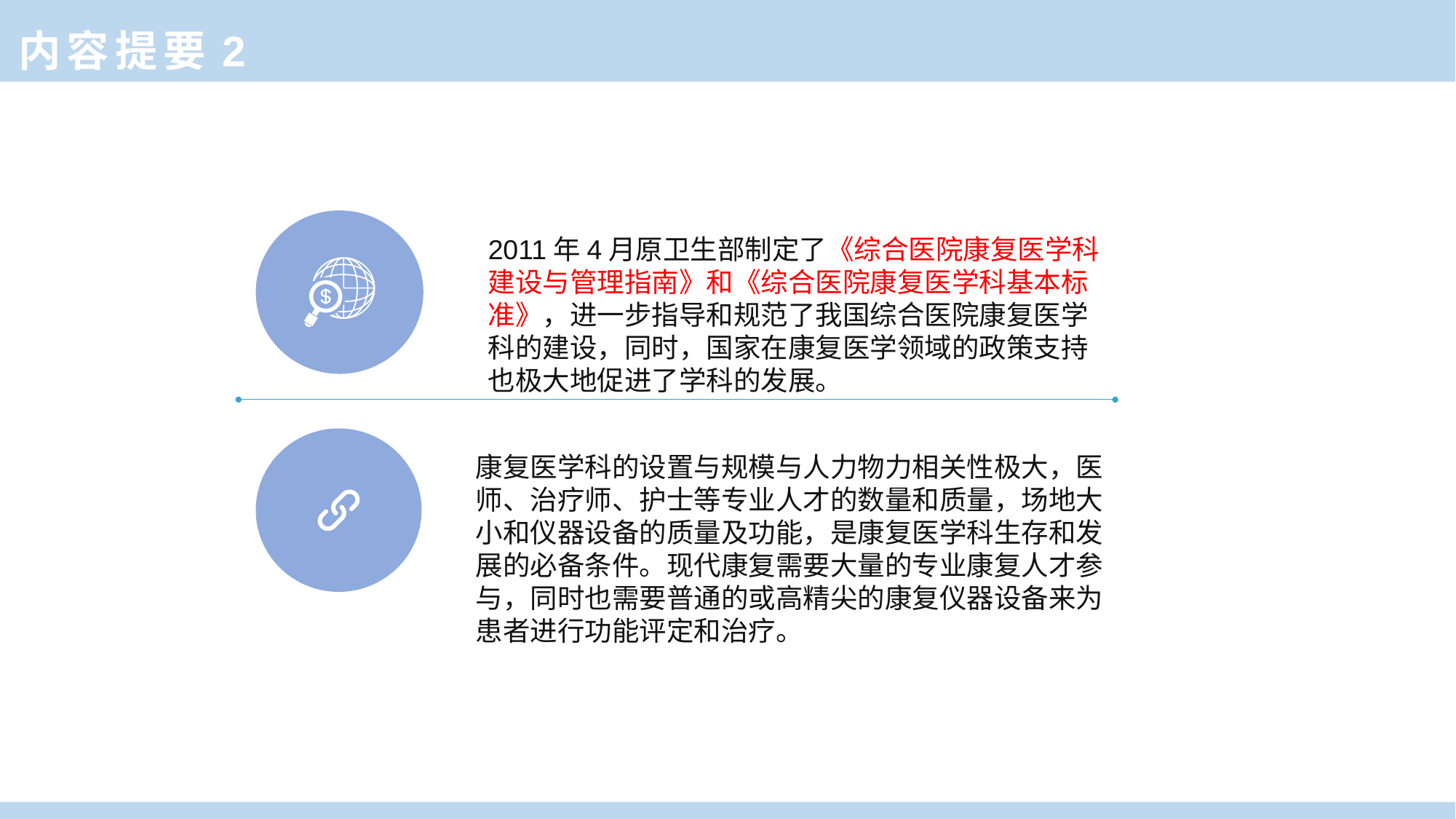

内容提要2

2011年4月原卫生部制定了《综合医院康复医学科建设与管理指南》和《综合医院康复医学科基本标准》，进一步指导和规范了我国综合医院康复医学科的建设，同时，国家在康复医学领域的政策支持也极大地促进了学科的发展。

康复医学科的设置与规模与人力物力相关性极大，医师、治疗师、护士等专业人才的数量和质量，场地大小和仪器设备的质量及功能，是康复医学科生存和发展的必备条件。现代康复需要大量的专业康复人才参与，同时也需要普通的或高精尖的康复仪器设备来为患者进行功能评定和治疗。